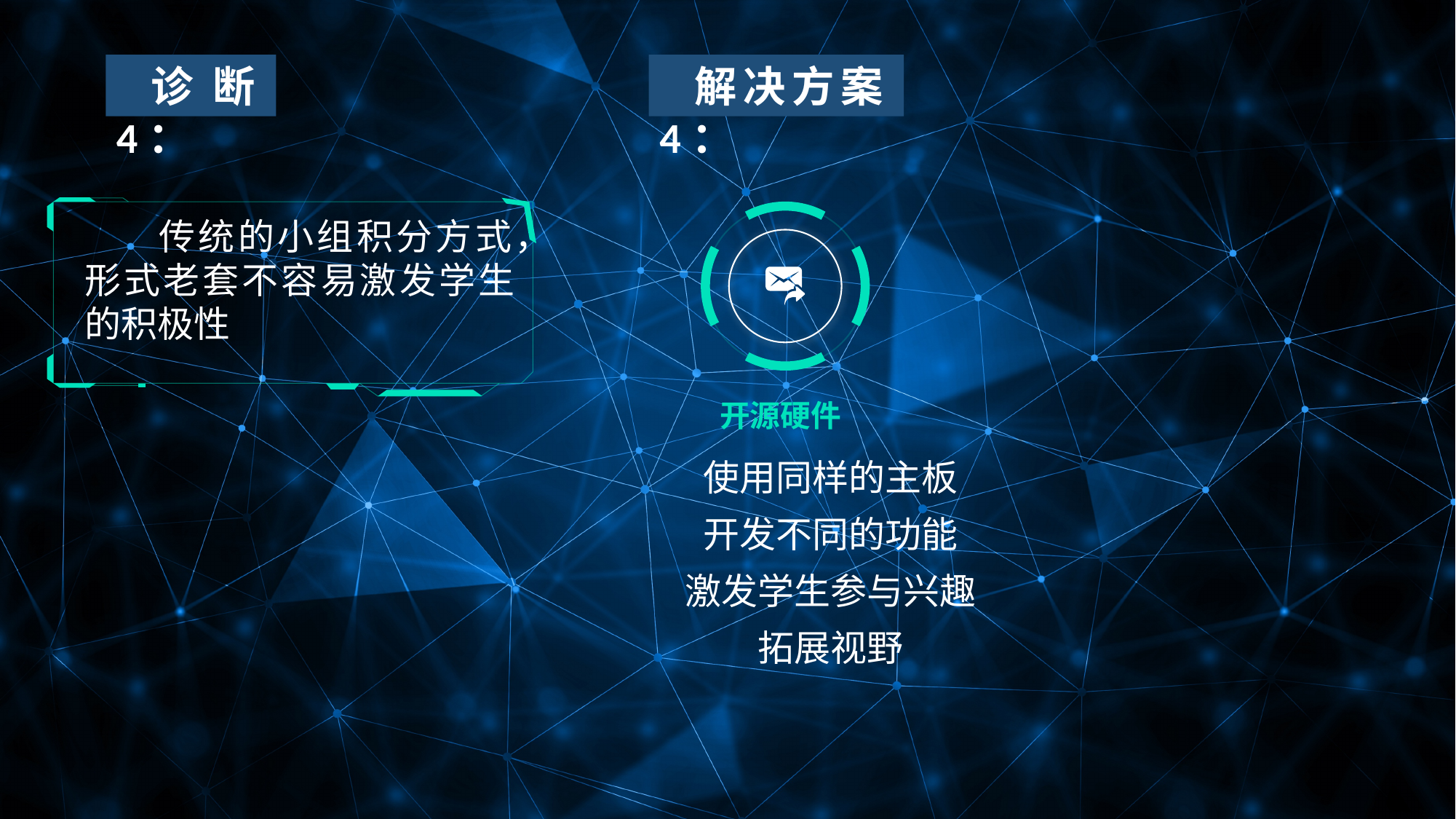

诊断4：
解决方案4：

传统的小组积分方式，形式老套不容易激发学生的积极性

开源硬件
使用同样的主板
开发不同的功能
激发学生参与兴趣
拓展视野